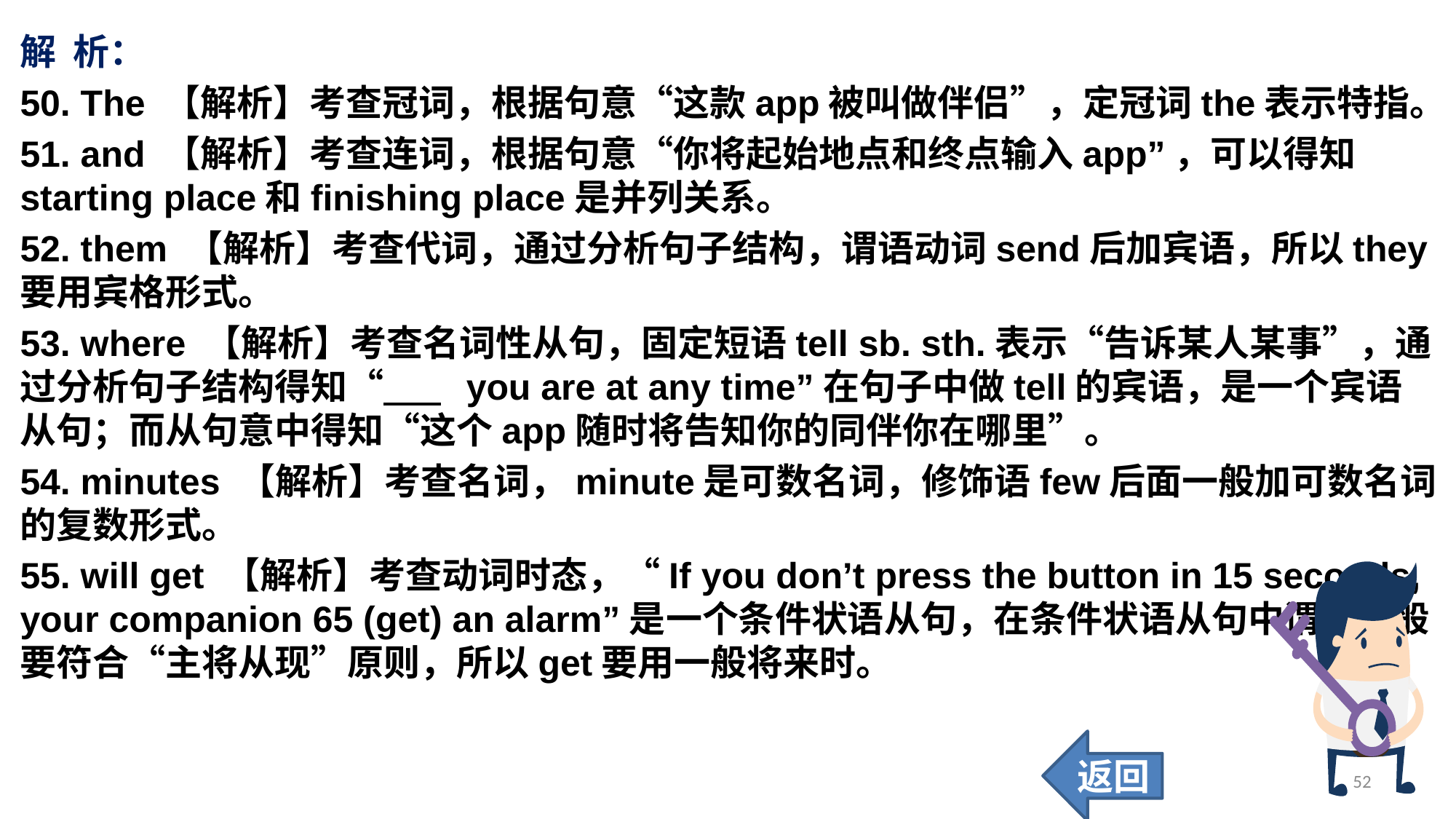

解  析：
50. The 【解析】考查冠词，根据句意“这款app被叫做伴侣”，定冠词the表示特指。
51. and 【解析】考查连词，根据句意“你将起始地点和终点输入app”，可以得知starting place和finishing place是并列关系。
52. them 【解析】考查代词，通过分析句子结构，谓语动词send后加宾语，所以they要用宾格形式。
53. where 【解析】考查名词性从句，固定短语tell sb. sth.表示“告诉某人某事”，通过分析句子结构得知“         you are at any time”在句子中做tell的宾语，是一个宾语从句；而从句意中得知“这个app随时将告知你的同伴你在哪里”。
54. minutes 【解析】考查名词，minute是可数名词，修饰语few后面一般加可数名词的复数形式。
55. will get 【解析】考查动词时态，“If you don’t press the button in 15 seconds, your companion 65 (get) an alarm”是一个条件状语从句，在条件状语从句中谓语一般要符合“主将从现”原则，所以get要用一般将来时。

返回
52